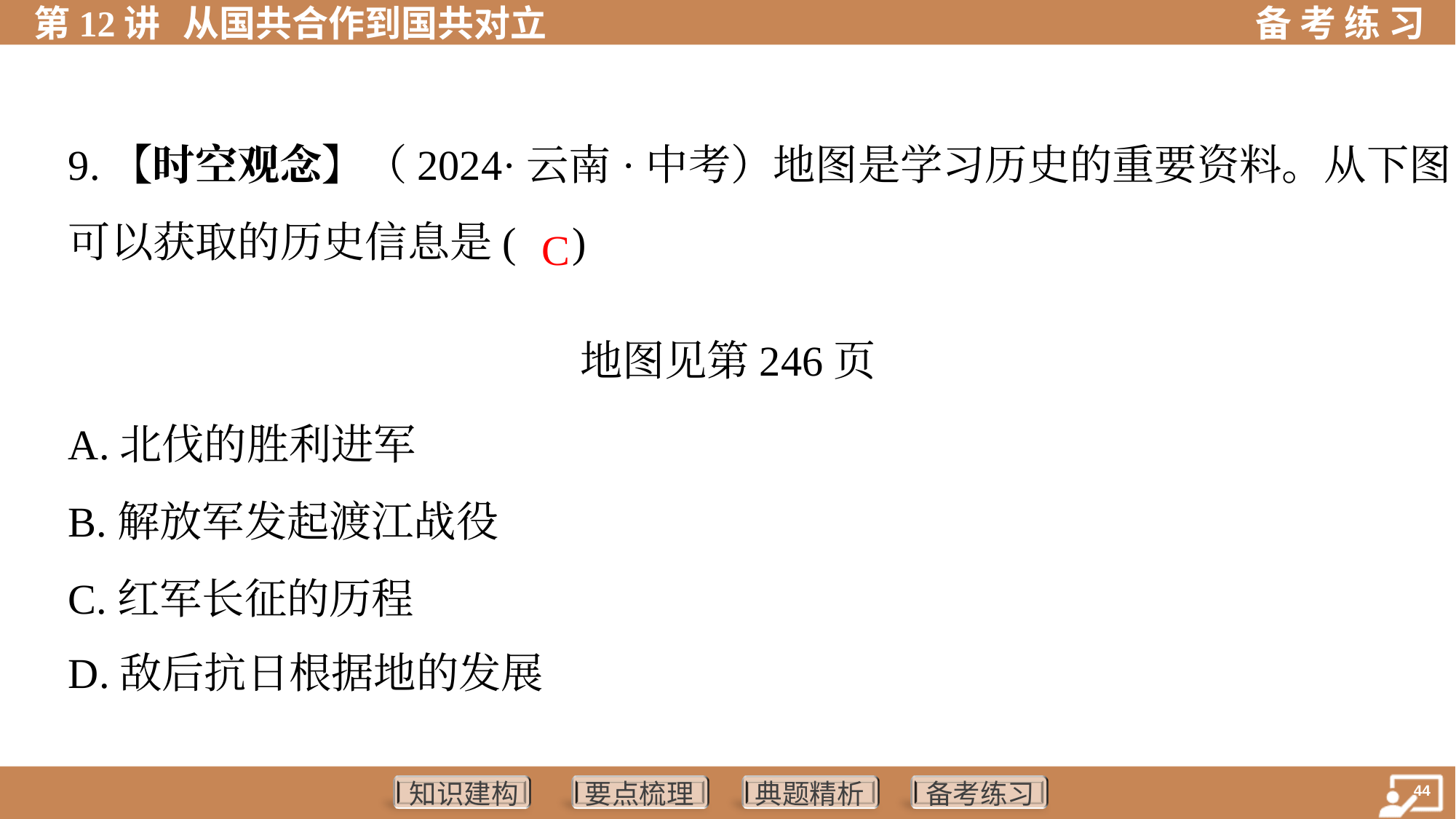

9.【时空观念】（2024·云南·中考）地图是学习历史的重要资料。从下图
可以获取的历史信息是(     )
    C
地图见第246页
A.北伐的胜利进军
B.解放军发起渡江战役
C.红军长征的历程
D.敌后抗日根据地的发展